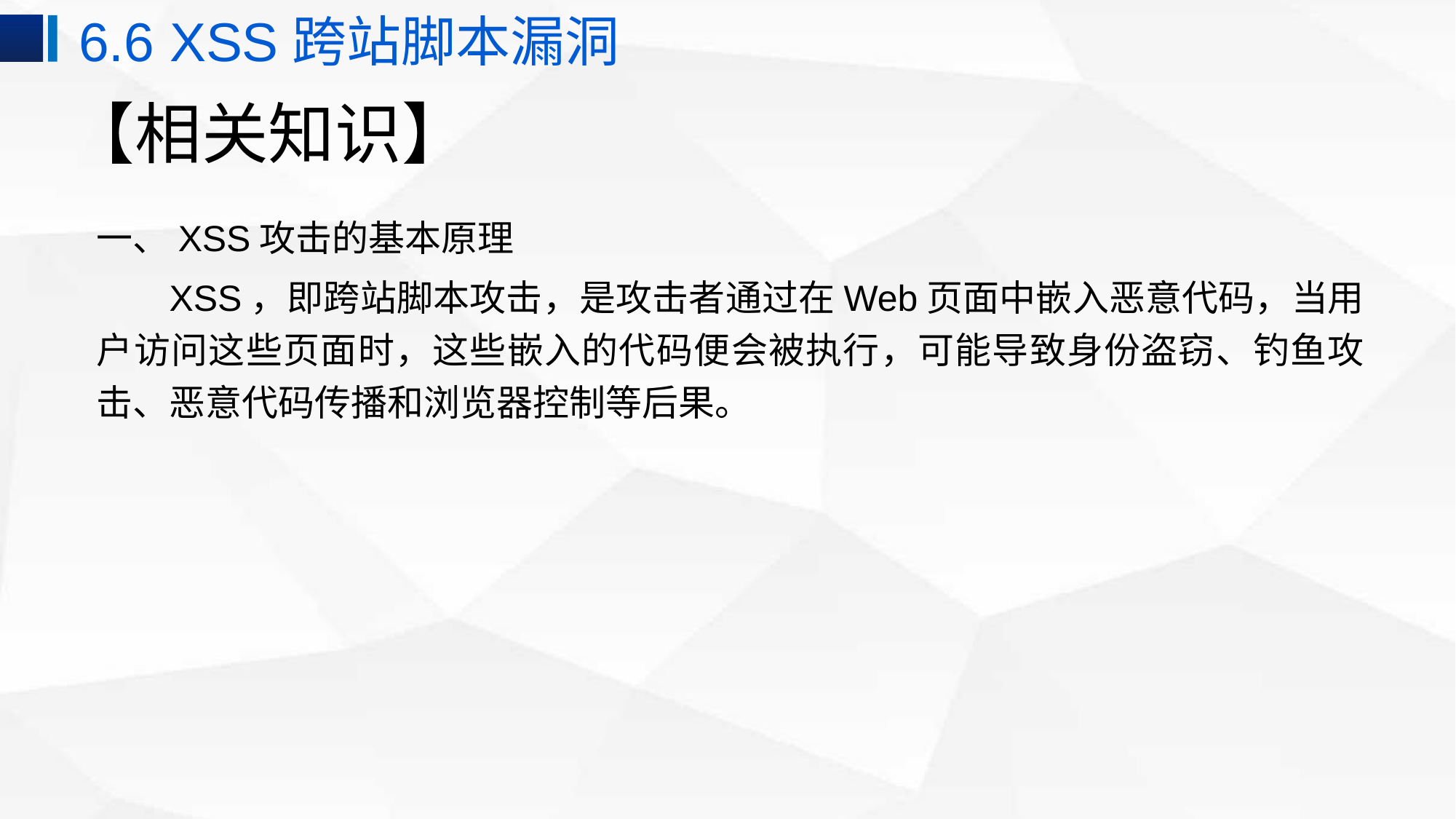

6.6 XSS跨站脚本漏洞

# 【相关知识】
一、XSS攻击的基本原理
XSS，即跨站脚本攻击，是攻击者通过在Web页面中嵌入恶意代码，当用户访问这些页面时，这些嵌入的代码便会被执行，可能导致身份盗窃、钓鱼攻击、恶意代码传播和浏览器控制等后果。